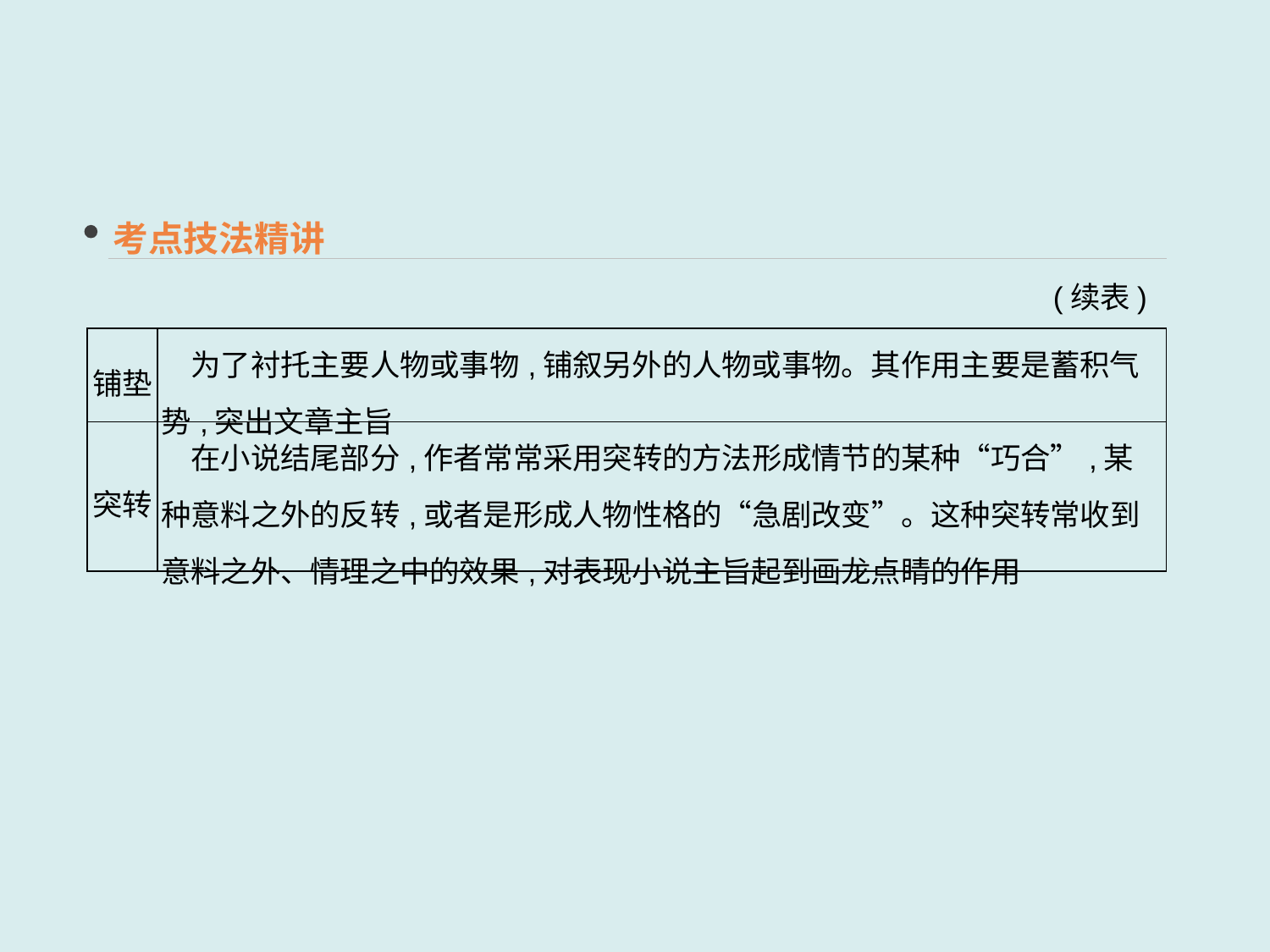

考点技法精讲

(续表)
| 铺垫 | 为了衬托主要人物或事物,铺叙另外的人物或事物。其作用主要是蓄积气势,突出文章主旨 |
| --- | --- |
| 突转 | 在小说结尾部分,作者常常采用突转的方法形成情节的某种“巧合”,某种意料之外的反转,或者是形成人物性格的“急剧改变”。这种突转常收到意料之外、情理之中的效果,对表现小说主旨起到画龙点睛的作用 |